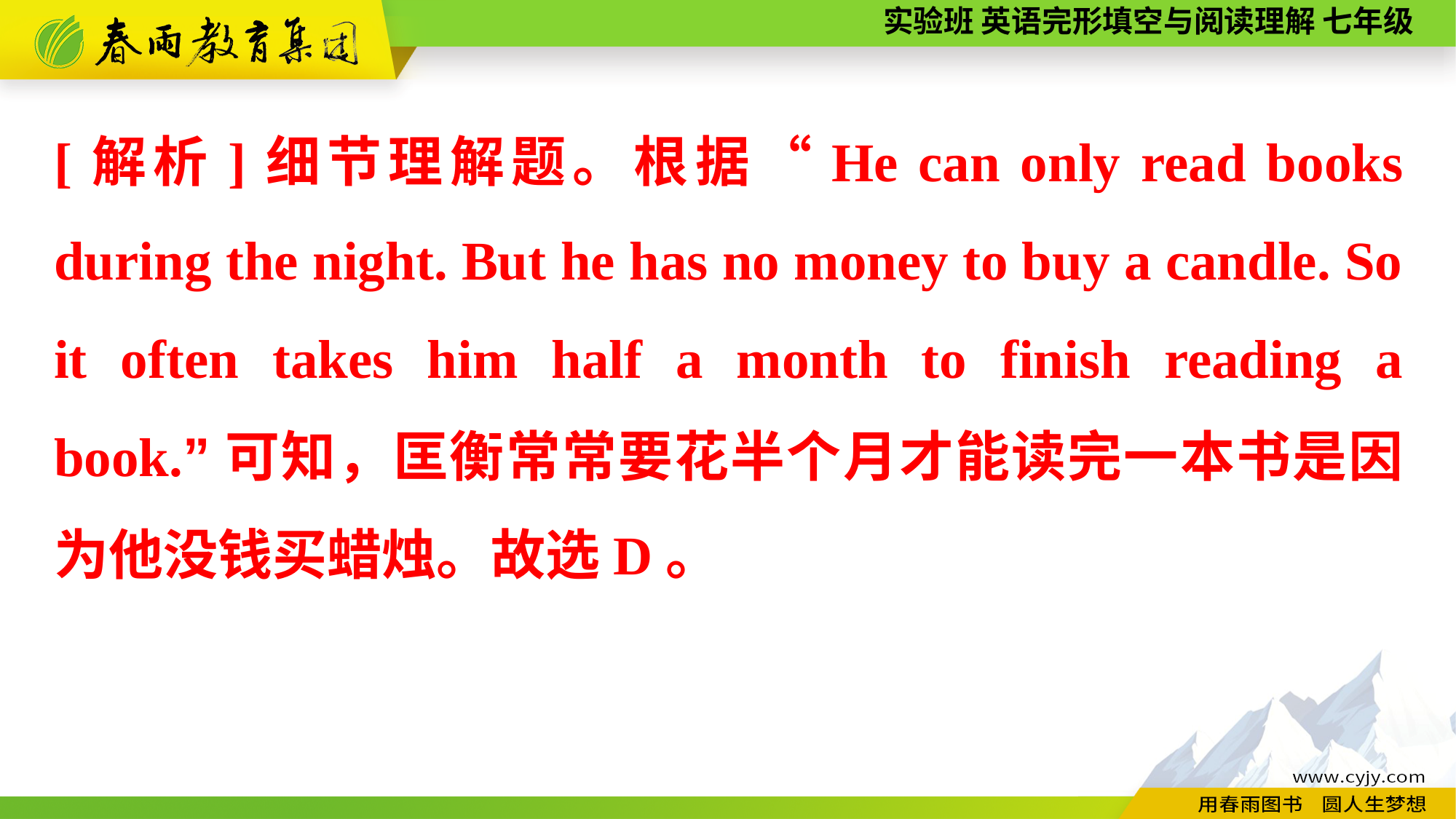

[解析]细节理解题。根据“He can only read books during the night. But he has no money to buy a candle. So it often takes him half a month to finish reading a book.”可知，匡衡常常要花半个月才能读完一本书是因为他没钱买蜡烛。故选D。